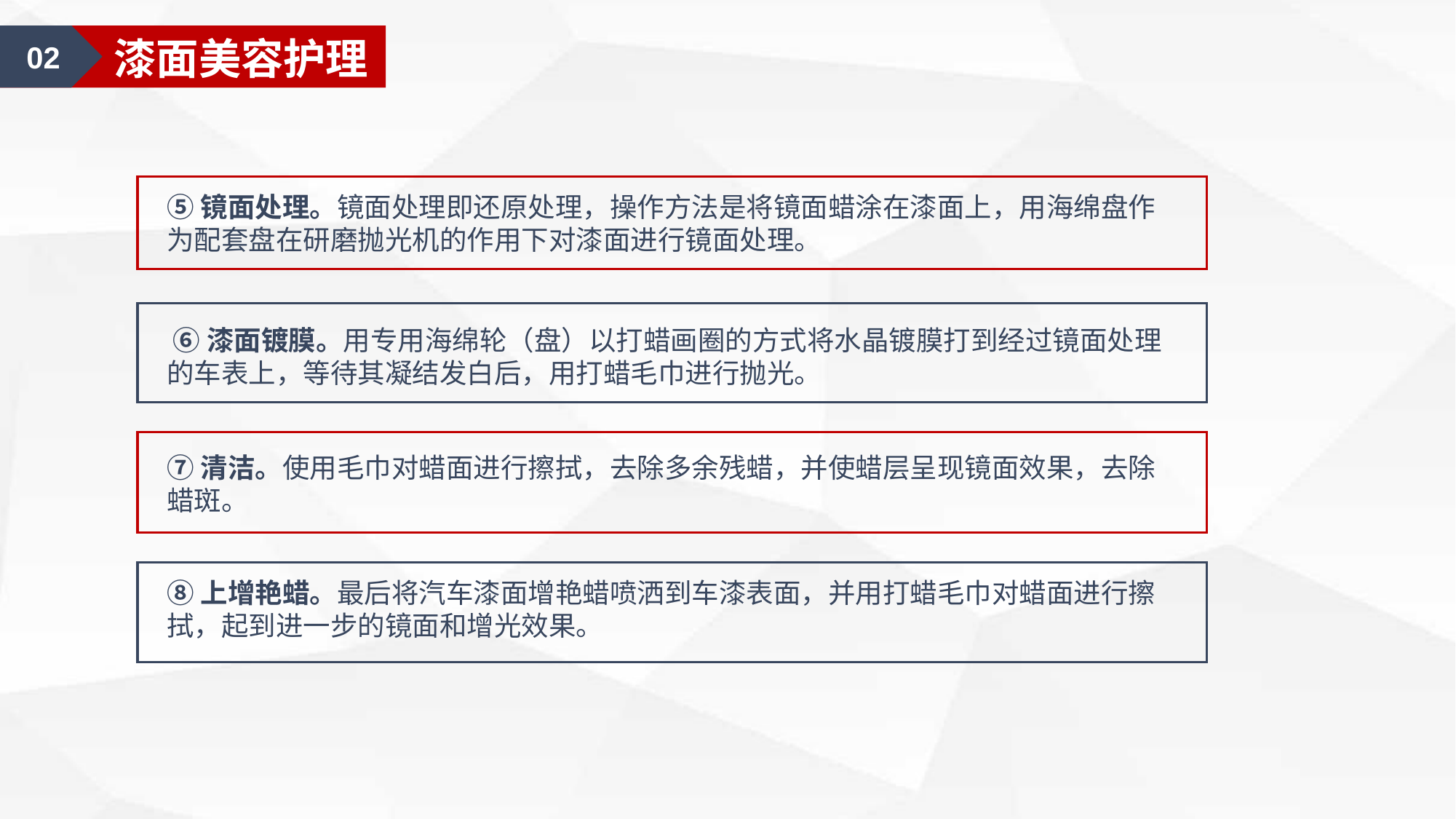

02
漆面美容护理

⑤镜面处理。镜面处理即还原处理，操作方法是将镜面蜡涂在漆面上，用海绵盘作为配套盘在研磨抛光机的作用下对漆面进行镜面处理。

 ⑥漆面镀膜。用专用海绵轮（盘）以打蜡画圈的方式将水晶镀膜打到经过镜面处理的车表上，等待其凝结发白后，用打蜡毛巾进行抛光。

⑦清洁。使用毛巾对蜡面进行擦拭，去除多余残蜡，并使蜡层呈现镜面效果，去除蜡斑。

⑧上增艳蜡。最后将汽车漆面增艳蜡喷洒到车漆表面，并用打蜡毛巾对蜡面进行擦拭，起到进一步的镜面和增光效果。